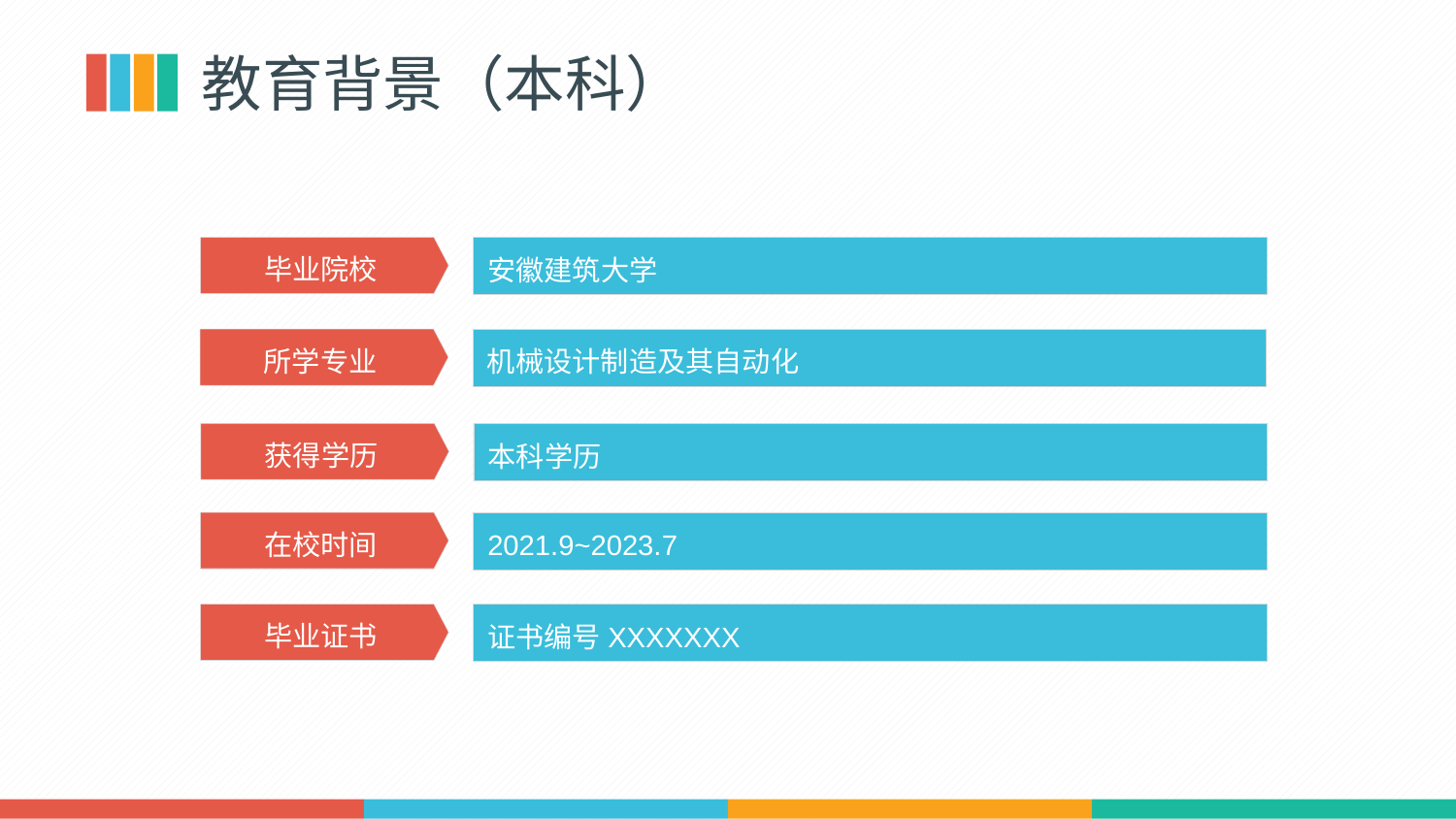

教育背景（本科）
安徽建筑大学
毕业院校
机械设计制造及其自动化
所学专业
本科学历
获得学历
2021.9~2023.7
在校时间
证书编号XXXXXXX
毕业证书